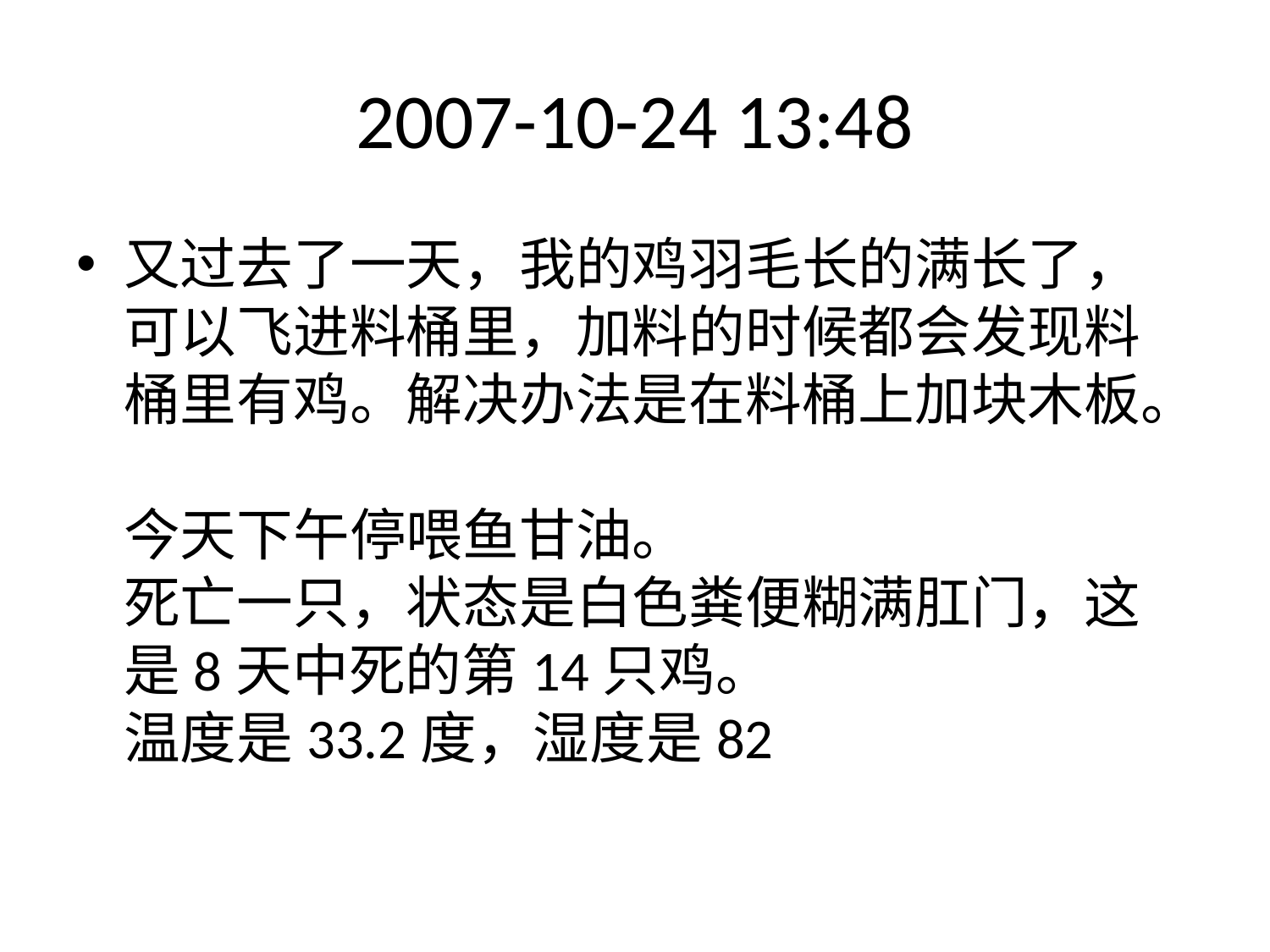

# 2007-10-24 13:48
又过去了一天，我的鸡羽毛长的满长了，可以飞进料桶里，加料的时候都会发现料桶里有鸡。解决办法是在料桶上加块木板。
今天下午停喂鱼甘油。
死亡一只，状态是白色粪便糊满肛门，这是8天中死的第14只鸡。
温度是33.2度，湿度是82